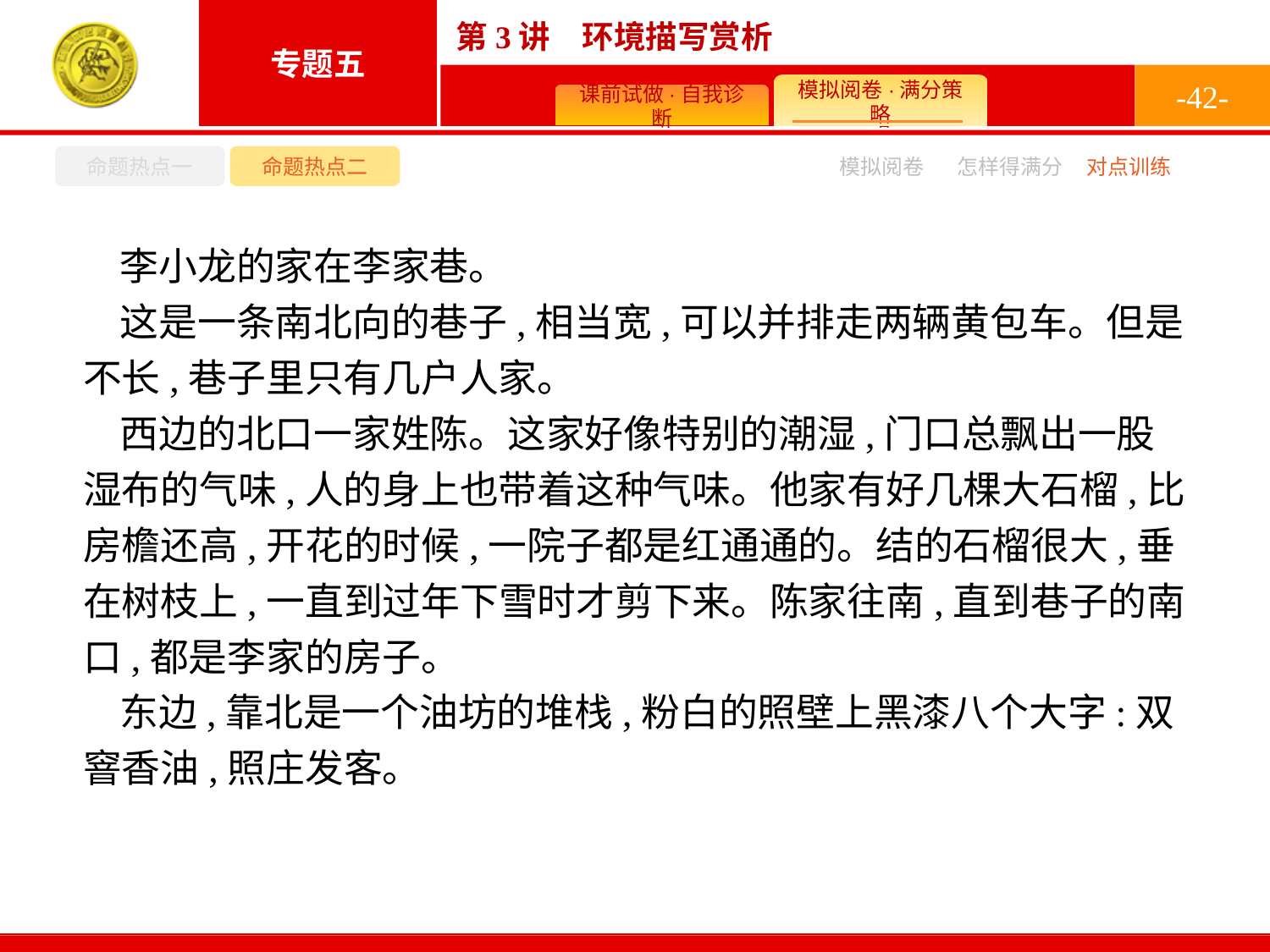

-42-
命题热点一
命题热点二
怎样得满分
模拟阅卷
对点训练
李小龙的家在李家巷。
这是一条南北向的巷子,相当宽,可以并排走两辆黄包车。但是不长,巷子里只有几户人家。
西边的北口一家姓陈。这家好像特别的潮湿,门口总飘出一股湿布的气味,人的身上也带着这种气味。他家有好几棵大石榴,比房檐还高,开花的时候,一院子都是红通通的。结的石榴很大,垂在树枝上,一直到过年下雪时才剪下来。陈家往南,直到巷子的南口,都是李家的房子。
东边,靠北是一个油坊的堆栈,粉白的照壁上黑漆八个大字:双窨香油,照庄发客。